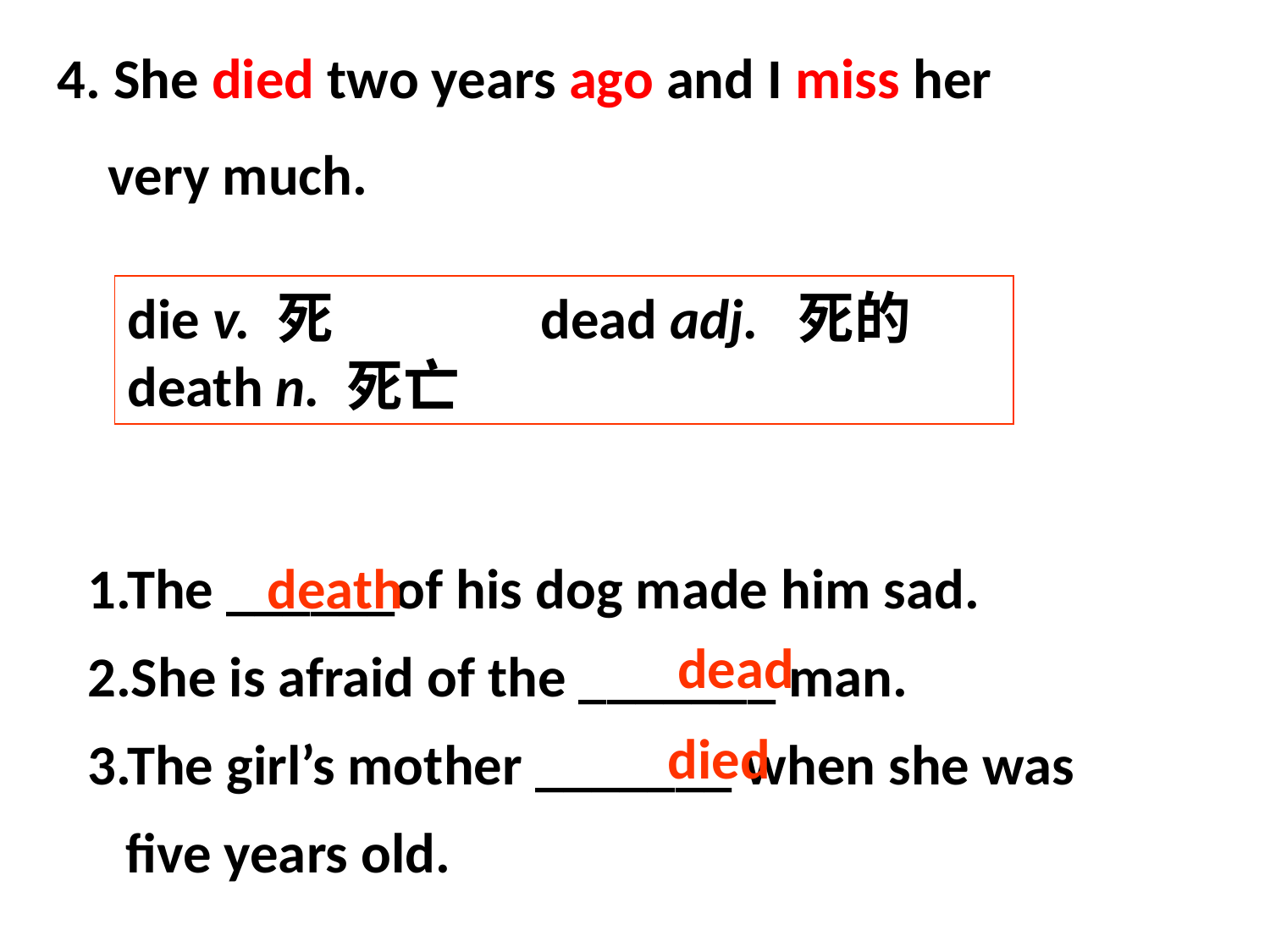

4. She died two years ago and I miss her
    very much.
die v. 死               dead adj.  死的
death n. 死亡
1.The ______of his dog made him sad.
2.She is afraid of the _______ man.
3.The girl’s mother _______ when she was
   five years old.
death
dead
died